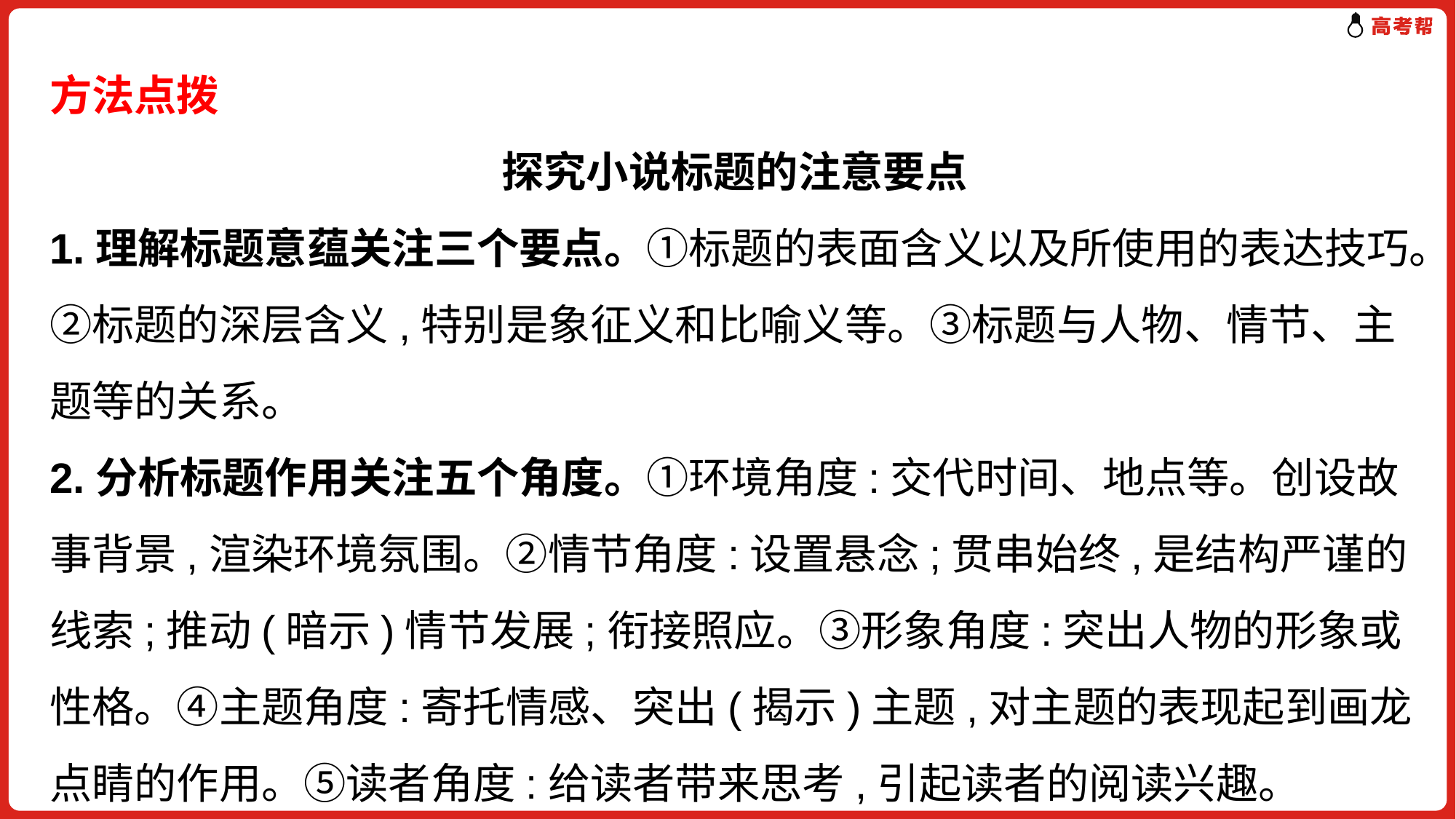

方法点拨
探究小说标题的注意要点
1.理解标题意蕴关注三个要点。①标题的表面含义以及所使用的表达技巧。②标题的深层含义,特别是象征义和比喻义等。③标题与人物、情节、主题等的关系。
2.分析标题作用关注五个角度。①环境角度:交代时间、地点等。创设故事背景,渲染环境氛围。②情节角度:设置悬念;贯串始终,是结构严谨的线索;推动(暗示)情节发展;衔接照应。③形象角度:突出人物的形象或性格。④主题角度:寄托情感、突出(揭示)主题,对主题的表现起到画龙点睛的作用。⑤读者角度:给读者带来思考,引起读者的阅读兴趣。